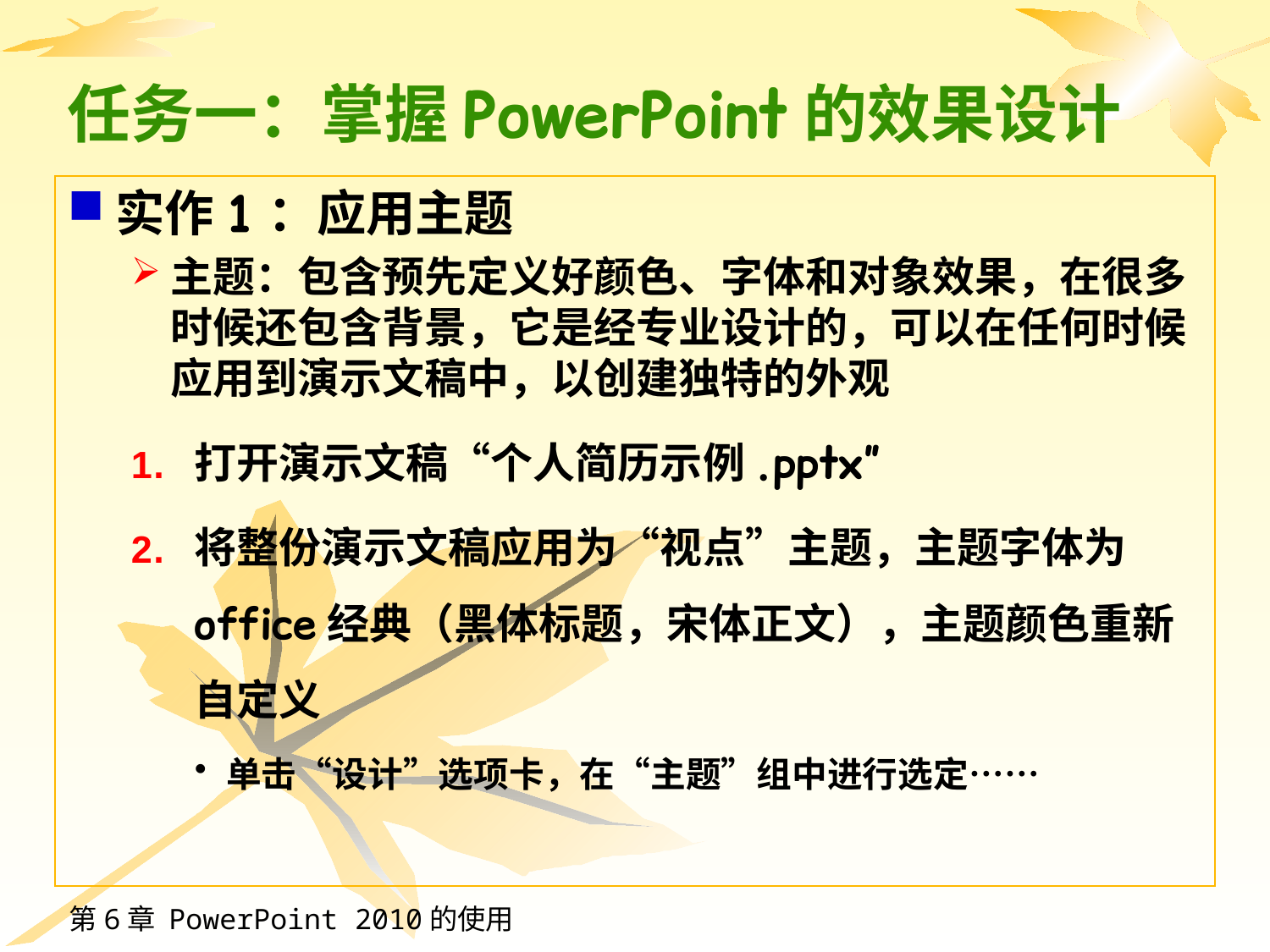

# 任务一：掌握PowerPoint的效果设计
实作1：应用主题
主题：包含预先定义好颜色、字体和对象效果，在很多时候还包含背景，它是经专业设计的，可以在任何时候应用到演示文稿中，以创建独特的外观
打开演示文稿“个人简历示例.pptx”
将整份演示文稿应用为“视点”主题，主题字体为office经典（黑体标题，宋体正文），主题颜色重新自定义
单击“设计”选项卡，在“主题”组中进行选定……